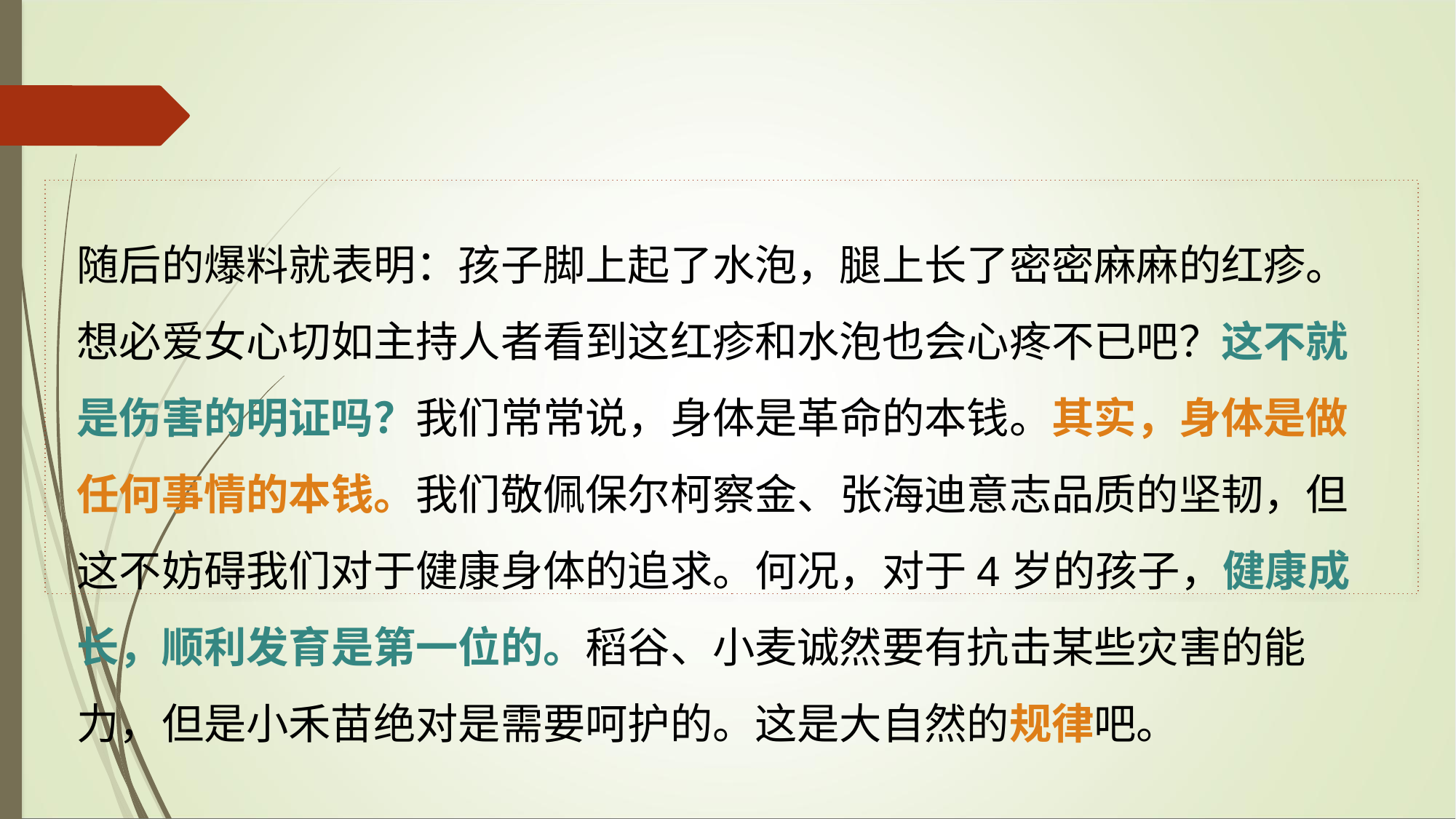

随后的爆料就表明：孩子脚上起了水泡，腿上长了密密麻麻的红疹。想必爱女心切如主持人者看到这红疹和水泡也会心疼不已吧？这不就是伤害的明证吗？我们常常说，身体是革命的本钱。其实，身体是做任何事情的本钱。我们敬佩保尔柯察金、张海迪意志品质的坚韧，但这不妨碍我们对于健康身体的追求。何况，对于4岁的孩子，健康成长，顺利发育是第一位的。稻谷、小麦诚然要有抗击某些灾害的能力，但是小禾苗绝对是需要呵护的。这是大自然的规律吧。